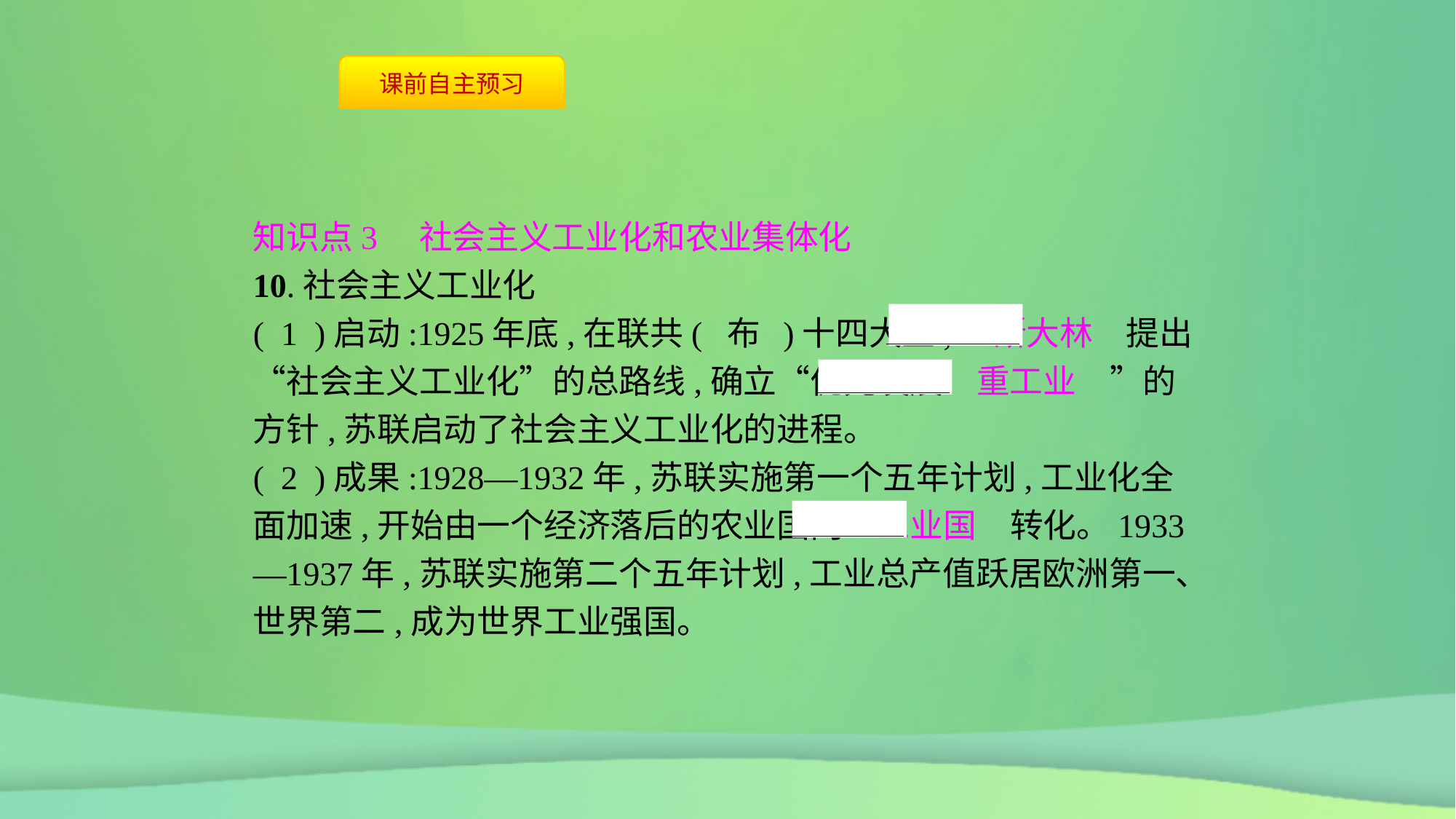

知识点3　社会主义工业化和农业集体化
10.社会主义工业化
(  1  )启动:1925年底,在联共(  布  )十四大上,　斯大林　提出“社会主义工业化”的总路线,确立“优先发展　重工业　”的方针,苏联启动了社会主义工业化的进程。
(  2  )成果:1928—1932年,苏联实施第一个五年计划,工业化全面加速,开始由一个经济落后的农业国向　工业国　转化。1933—1937年,苏联实施第二个五年计划,工业总产值跃居欧洲第一、世界第二,成为世界工业强国。